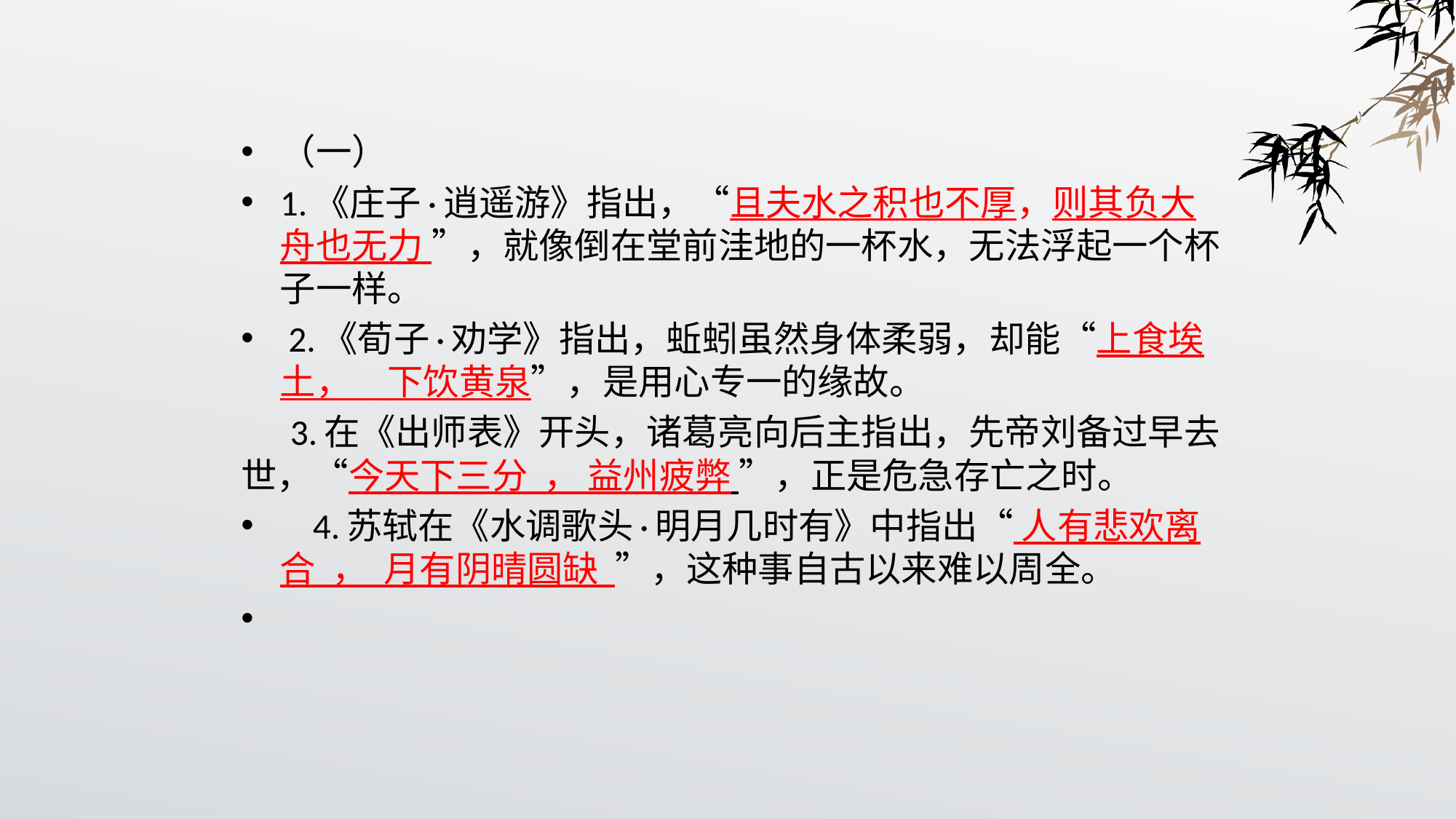

（一）
1.《庄子·逍遥游》指出，“且夫水之积也不厚，则其负大舟也无力 ”，就像倒在堂前洼地的一杯水，无法浮起一个杯子一样。
 2.《荀子·劝学》指出，蚯蚓虽然身体柔弱，却能“上食埃土，　下饮黄泉”，是用心专一的缘故。
      3.在《出师表》开头，诸葛亮向后主指出，先帝刘备过早去世，“今天下三分  ， 益州疲弊 ”，正是危急存亡之时。
    4.苏轼在《水调歌头·明月几时有》中指出“ 人有悲欢离合  ，  月有阴晴圆缺  ”，这种事自古以来难以周全。